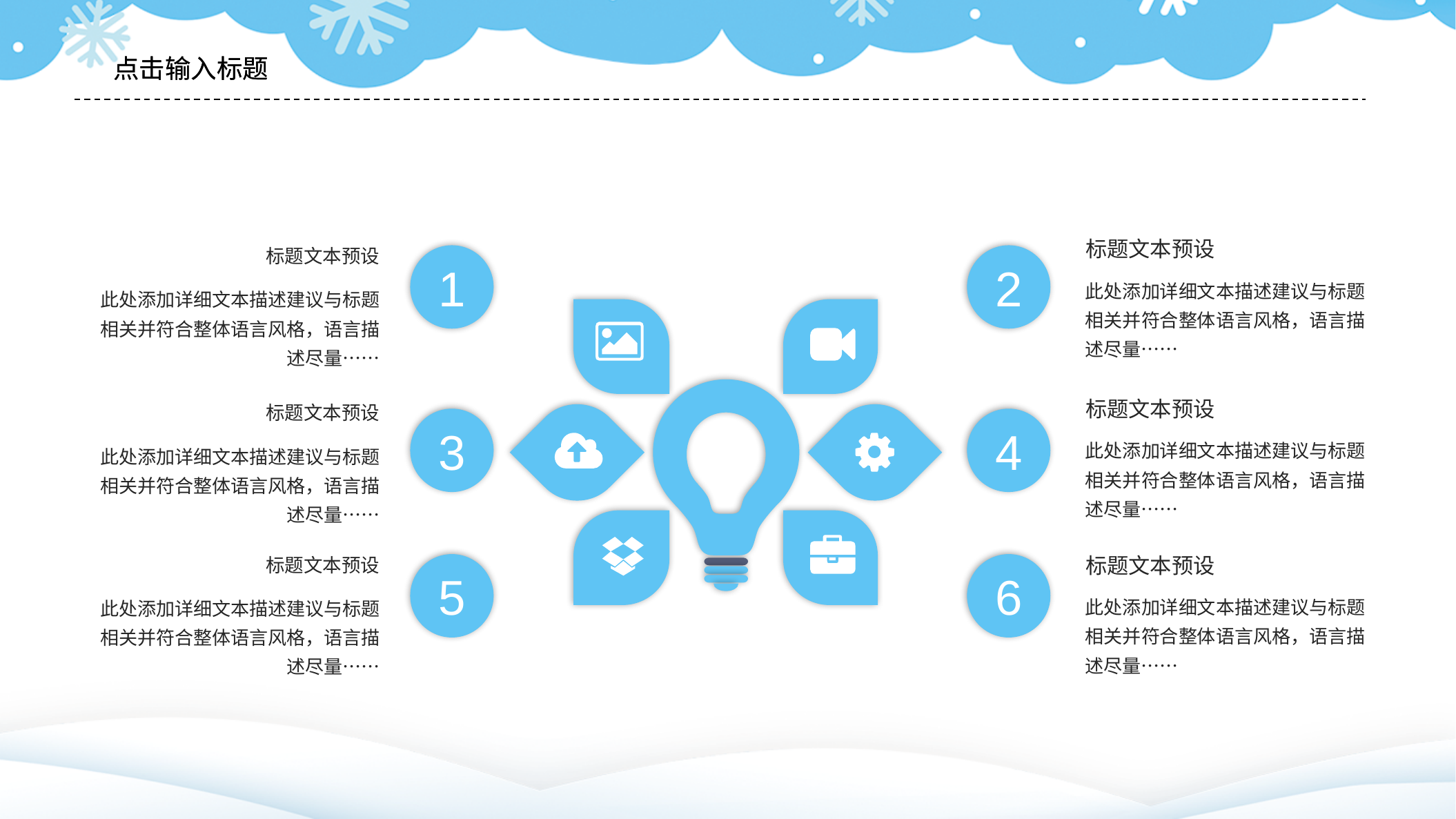

点击输入标题
标题文本预设
此处添加详细文本描述建议与标题相关并符合整体语言风格，语言描述尽量……
2
标题文本预设
此处添加详细文本描述建议与标题相关并符合整体语言风格，语言描述尽量……
4
标题文本预设
此处添加详细文本描述建议与标题相关并符合整体语言风格，语言描述尽量……
6
标题文本预设
此处添加详细文本描述建议与标题相关并符合整体语言风格，语言描述尽量……
1
标题文本预设
此处添加详细文本描述建议与标题相关并符合整体语言风格，语言描述尽量……
3
标题文本预设
此处添加详细文本描述建议与标题相关并符合整体语言风格，语言描述尽量……
5